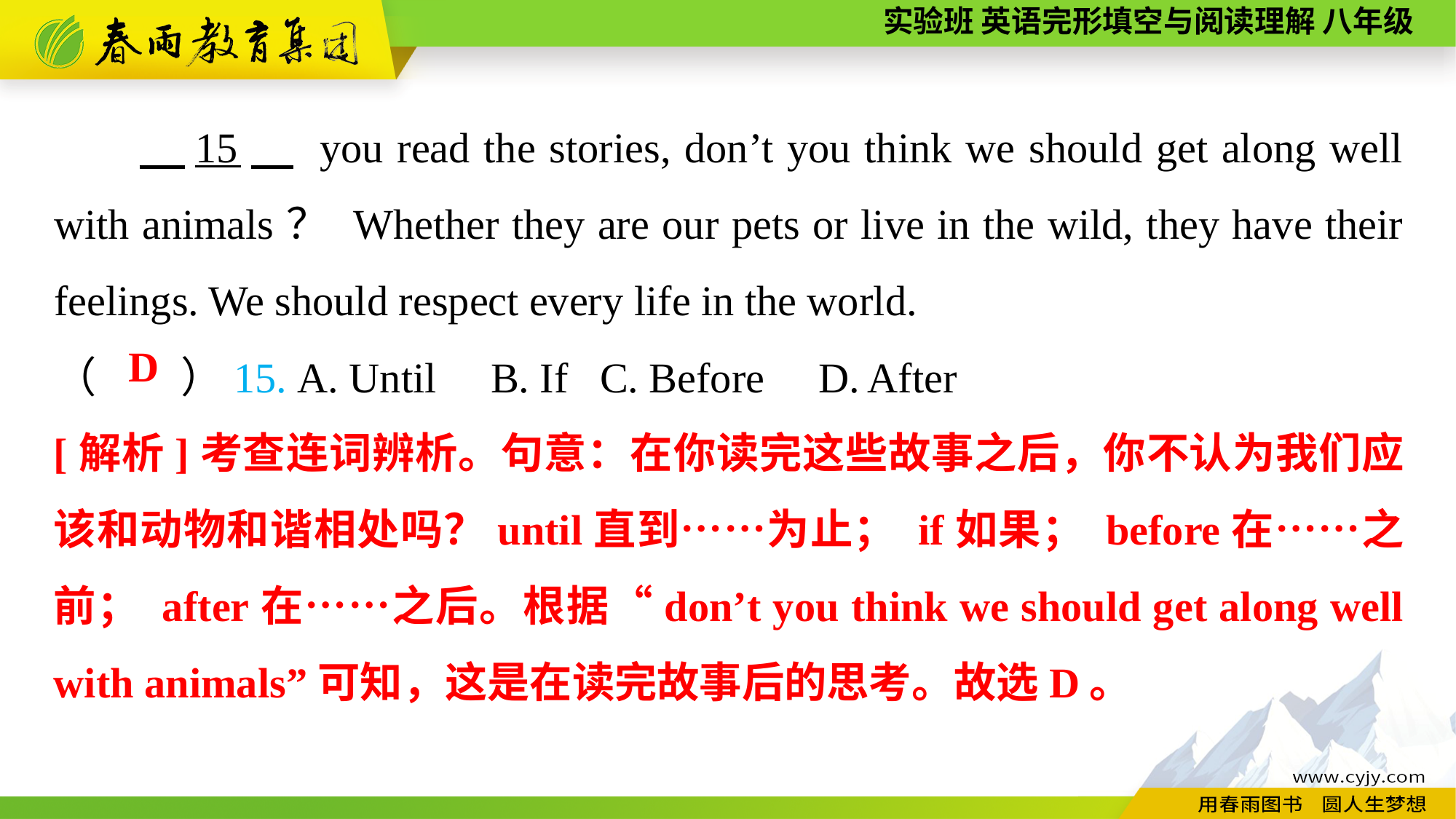

15　 you read the stories, don’t you think we should get along well with animals？ Whether they are our pets or live in the wild, they have their feelings. We should respect every life in the world.
（　　）15. A. Until	B. If	C. Before	D. After
D
[解析]考查连词辨析。句意：在你读完这些故事之后，你不认为我们应该和动物和谐相处吗？until直到……为止； if如果； before在……之前； after在……之后。根据“don’t you think we should get along well with animals”可知，这是在读完故事后的思考。故选D。